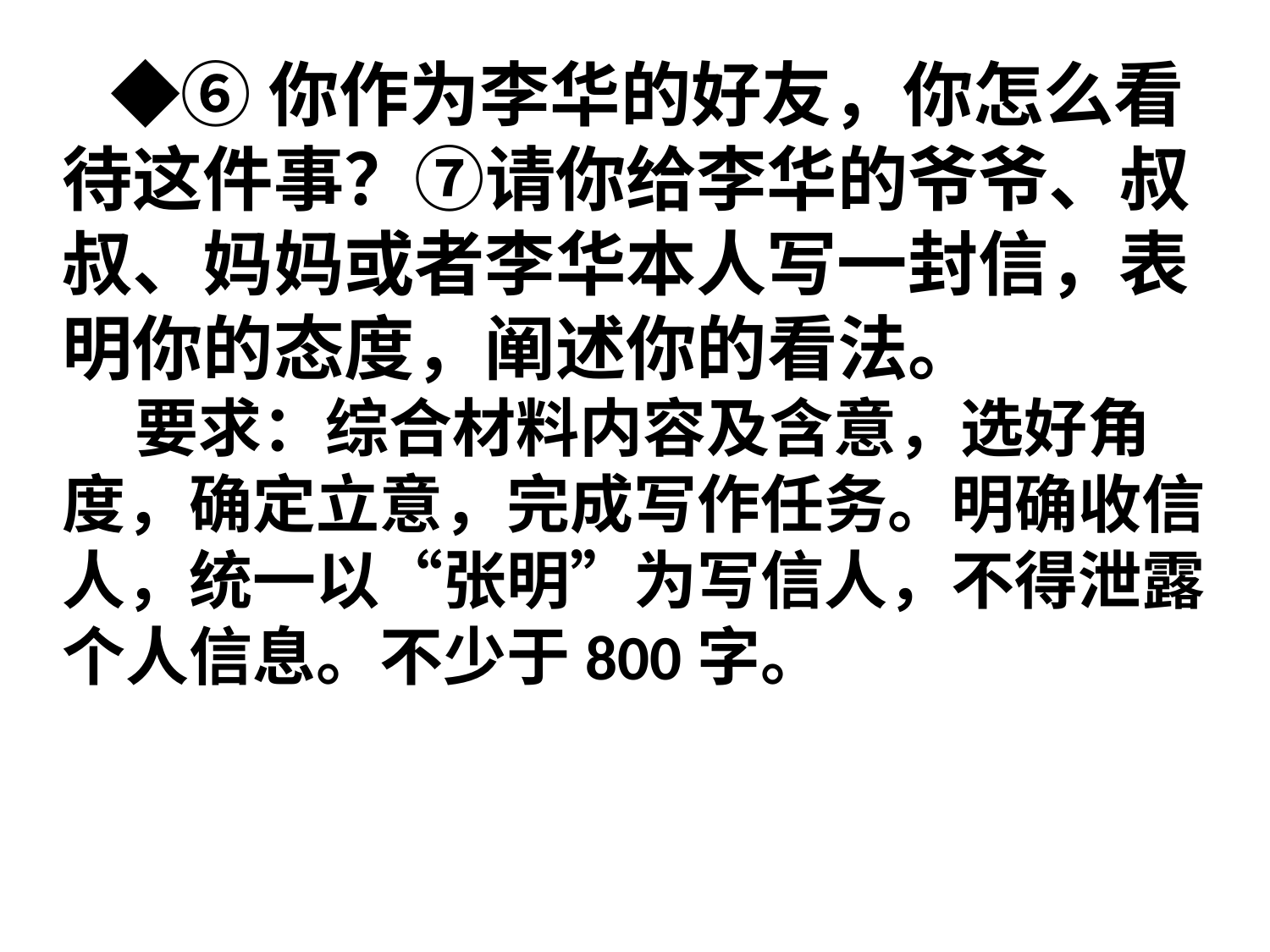

◆⑥你作为李华的好友，你怎么看待这件事？⑦请你给李华的爷爷、叔叔、妈妈或者李华本人写一封信，表明你的态度，阐述你的看法。
    要求：综合材料内容及含意，选好角度，确定立意，完成写作任务。明确收信人，统一以“张明”为写信人，不得泄露个人信息。不少于800字。